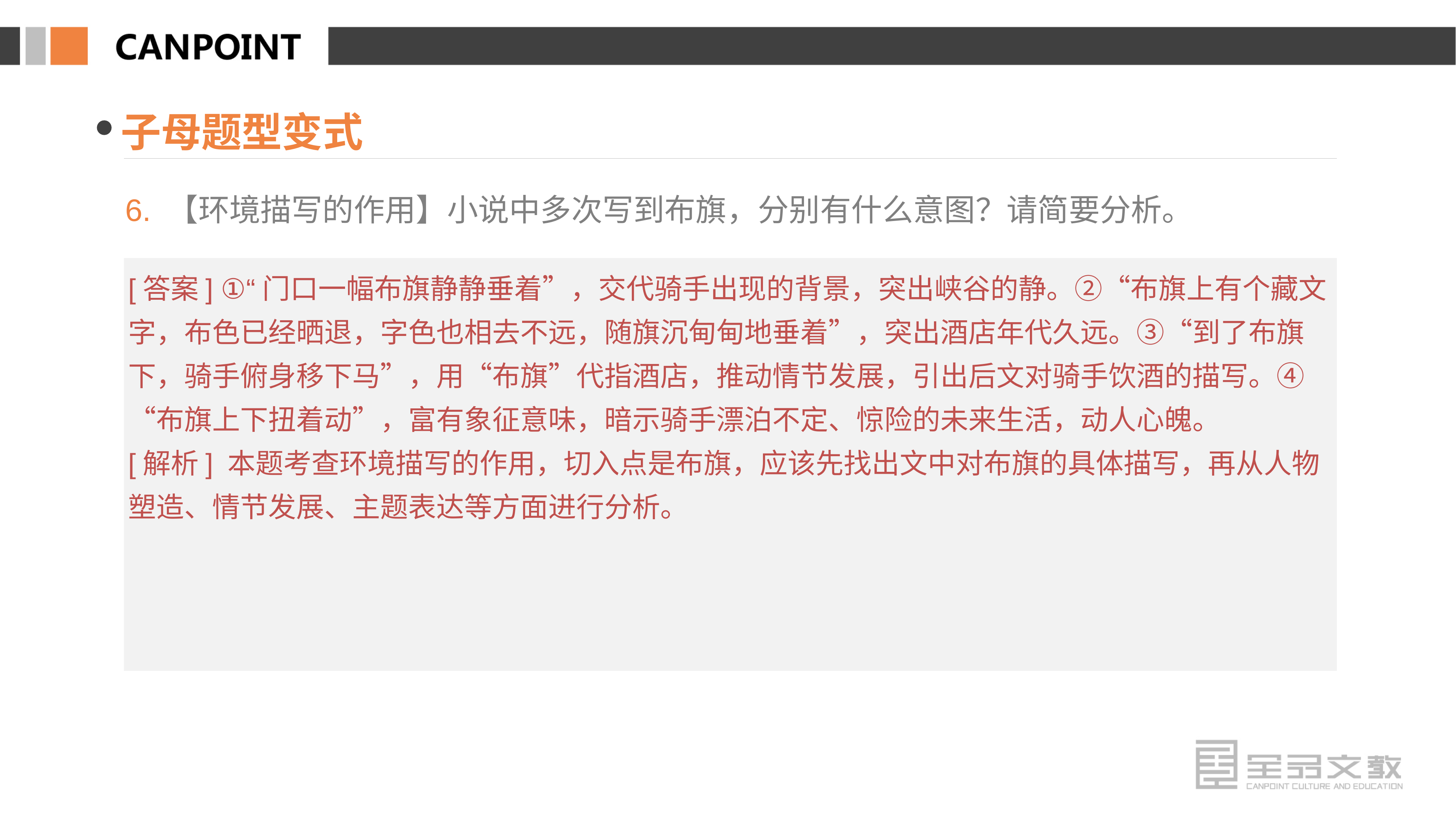

子母题型变式

6. 【环境描写的作用】小说中多次写到布旗，分别有什么意图？请简要分析。

[答案] ①“门口一幅布旗静静垂着”，交代骑手出现的背景，突出峡谷的静。②“布旗上有个藏文字，布色已经晒退，字色也相去不远，随旗沉甸甸地垂着”，突出酒店年代久远。③“到了布旗下，骑手俯身移下马”，用“布旗”代指酒店，推动情节发展，引出后文对骑手饮酒的描写。④“布旗上下扭着动”，富有象征意味，暗示骑手漂泊不定、惊险的未来生活，动人心魄。
[解析] 本题考查环境描写的作用，切入点是布旗，应该先找出文中对布旗的具体描写，再从人物塑造、情节发展、主题表达等方面进行分析。